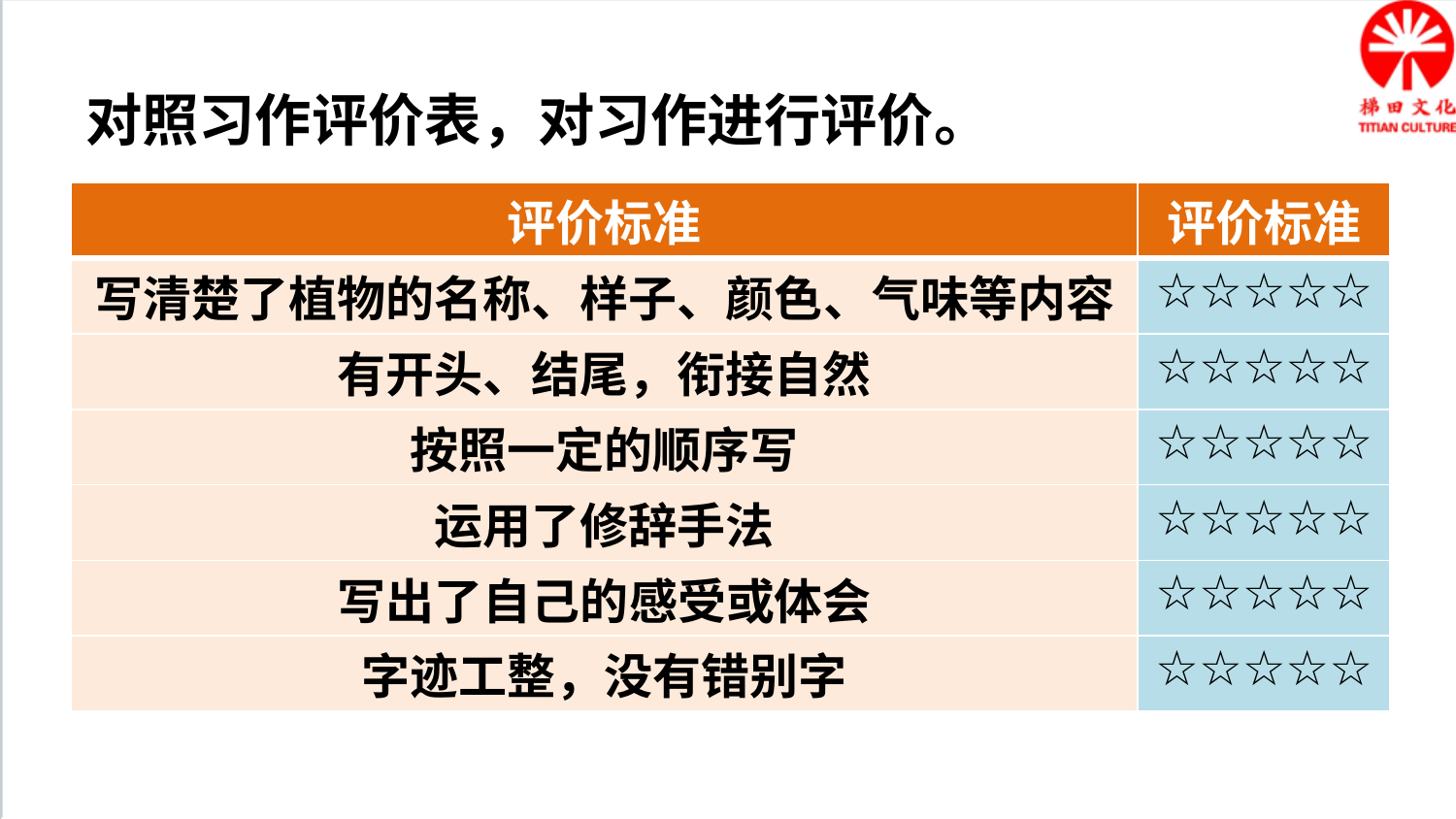

对照习作评价表，对习作进行评价。
| 评价标准 | 评价标准 |
| --- | --- |
| 写清楚了植物的名称、样子、颜色、气味等内容 | ☆☆☆☆☆ |
| 有开头、结尾，衔接自然 | ☆☆☆☆☆ |
| 按照一定的顺序写 | ☆☆☆☆☆ |
| 运用了修辞手法 | ☆☆☆☆☆ |
| 写出了自己的感受或体会 | ☆☆☆☆☆ |
| 字迹工整，没有错别字 | ☆☆☆☆☆ |